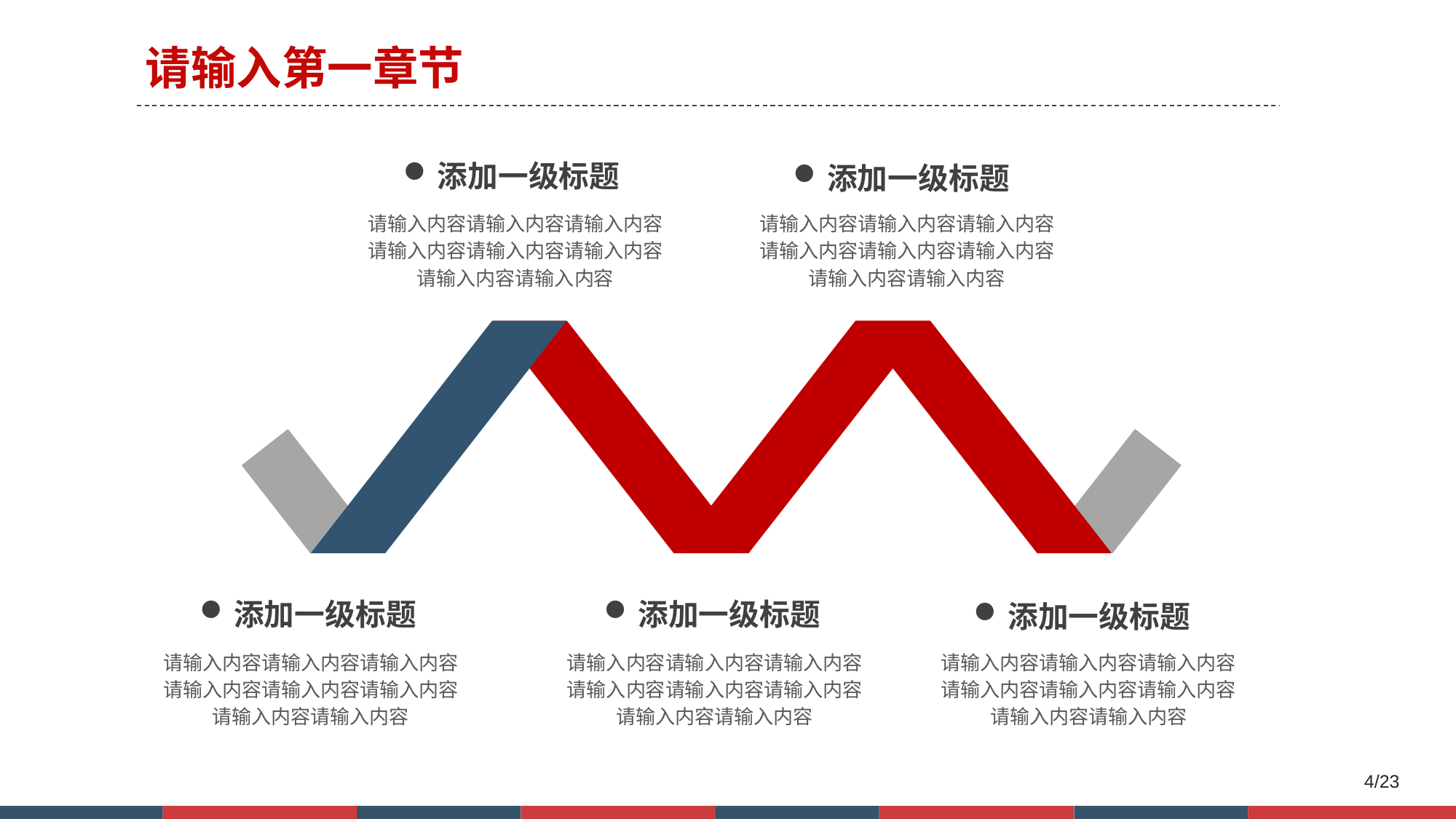

请输入第一章节
添加一级标题
请输入内容请输入内容请输入内容请输入内容请输入内容请输入内容请输入内容请输入内容
添加一级标题
请输入内容请输入内容请输入内容请输入内容请输入内容请输入内容请输入内容请输入内容

添加一级标题
请输入内容请输入内容请输入内容请输入内容请输入内容请输入内容请输入内容请输入内容
添加一级标题
请输入内容请输入内容请输入内容请输入内容请输入内容请输入内容请输入内容请输入内容
添加一级标题
请输入内容请输入内容请输入内容请输入内容请输入内容请输入内容请输入内容请输入内容
4/23